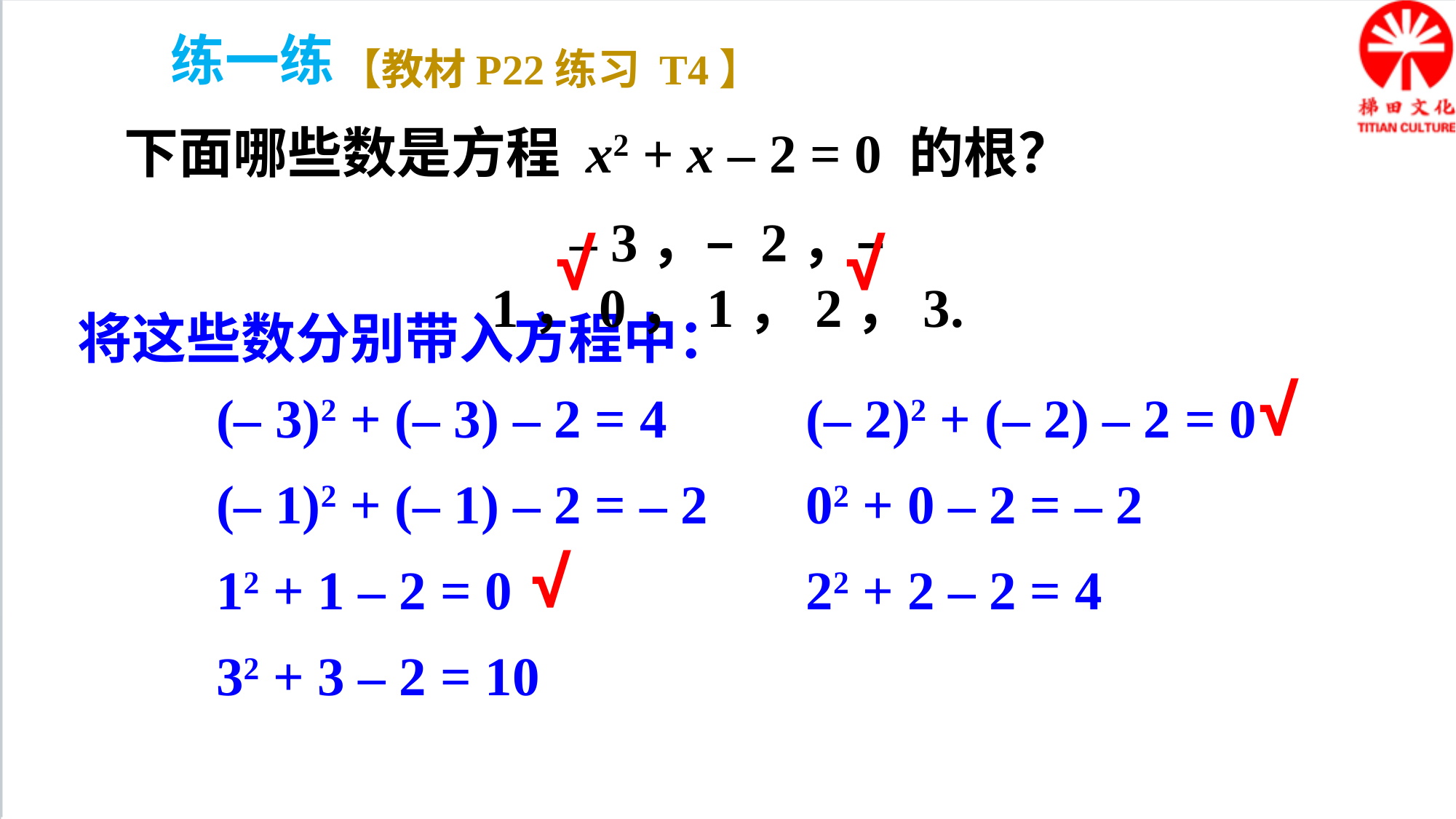

练一练
【教材P22练习 T4】
下面哪些数是方程 x2 + x – 2 = 0 的根？
– 3，– 2，– 1，0，1，2，3.
√
√
将这些数分别带入方程中：
√
(– 3)2 + (– 3) – 2 = 4
(– 2)2 + (– 2) – 2 = 0
(– 1)2 + (– 1) – 2 = – 2
02 + 0 – 2 = – 2
√
12 + 1 – 2 = 0
22 + 2 – 2 = 4
32 + 3 – 2 = 10